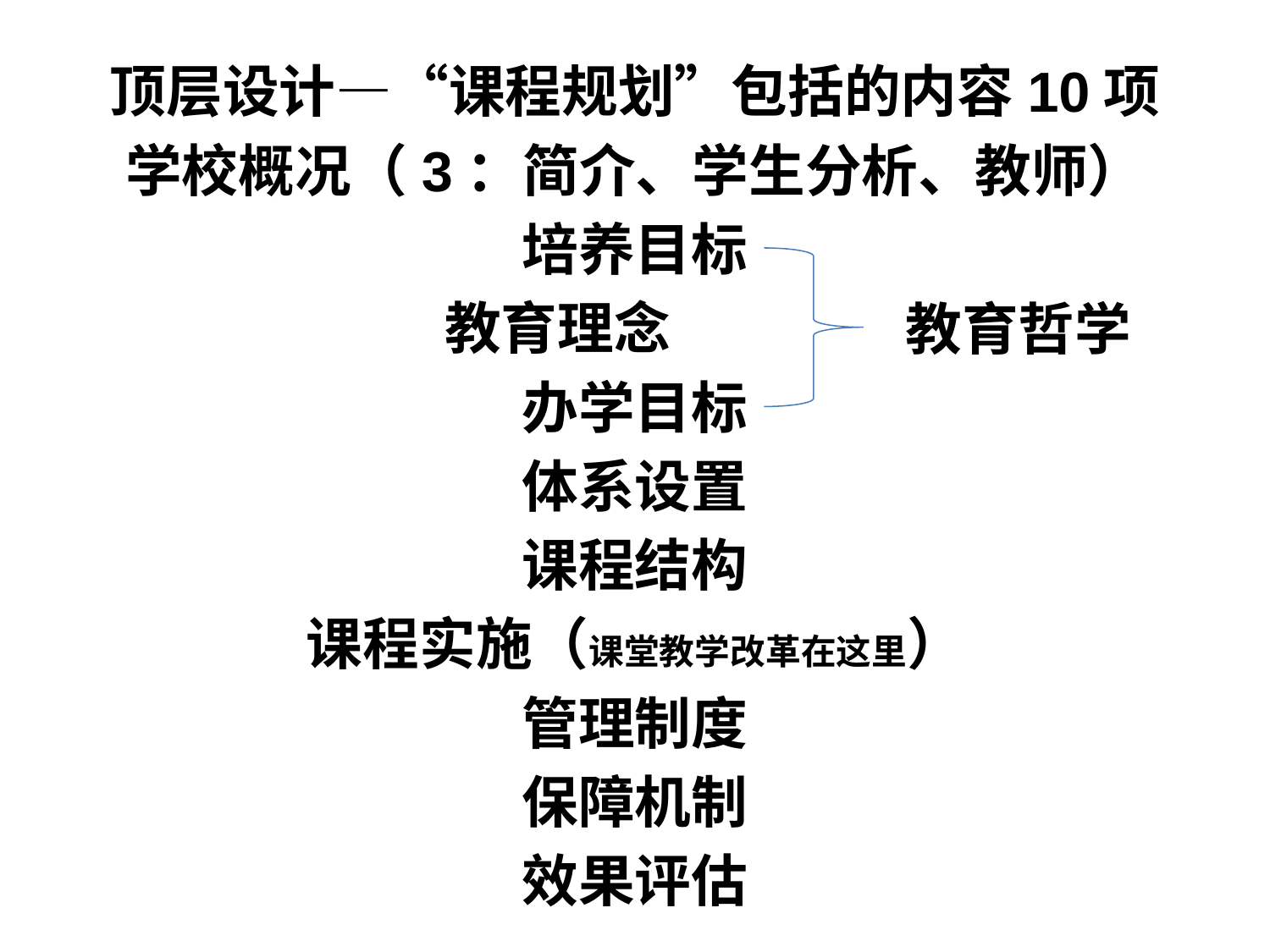

顶层设计—“课程规划”包括的内容10项
学校概况（3：简介、学生分析、教师）
培养目标
教育理念
办学目标
体系设置
课程结构
课程实施（课堂教学改革在这里）
管理制度
保障机制
效果评估

教育哲学